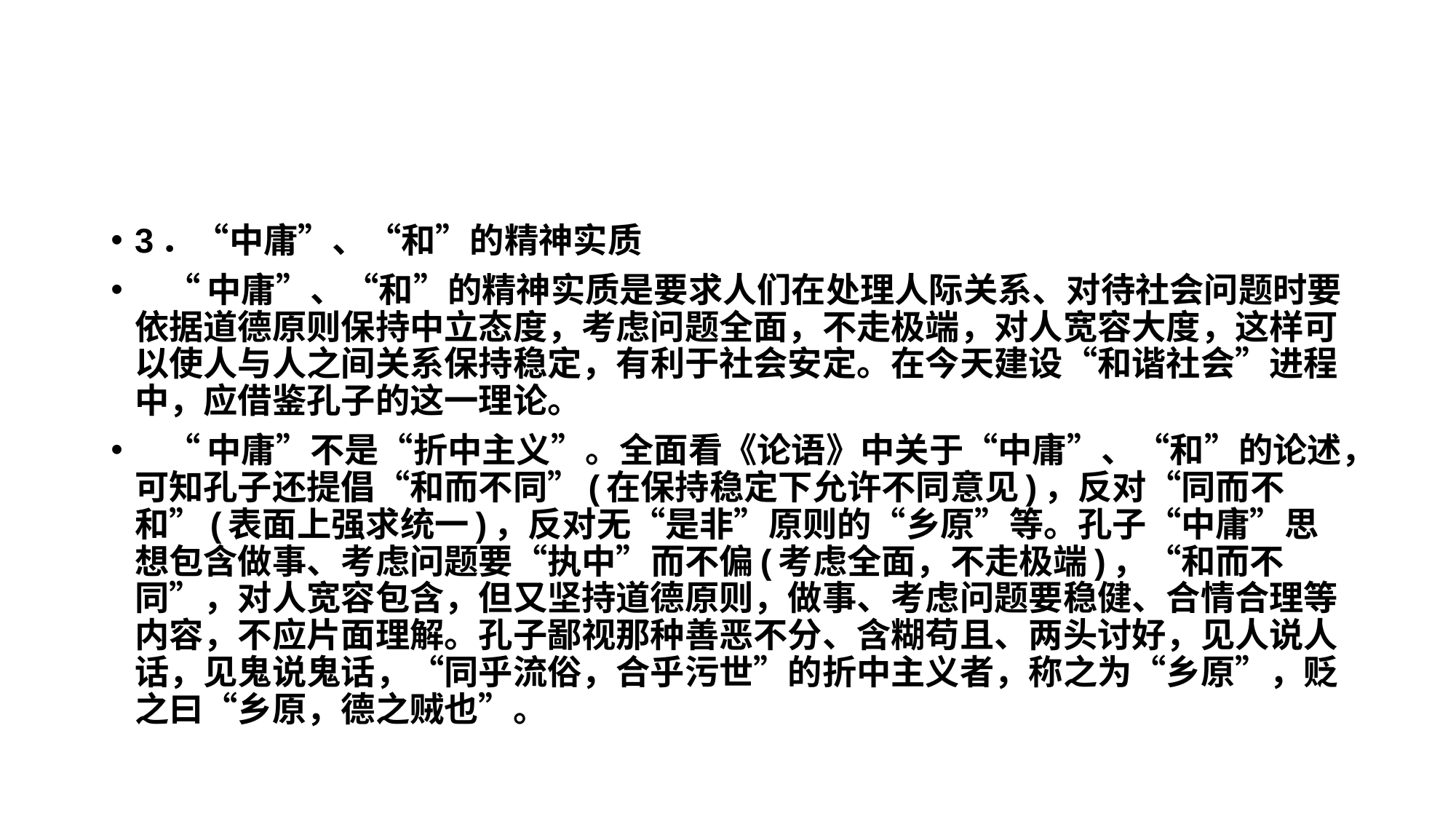

#
3．“中庸”、“和”的精神实质
    “中庸”、“和”的精神实质是要求人们在处理人际关系、对待社会问题时要依据道德原则保持中立态度，考虑问题全面，不走极端，对人宽容大度，这样可以使人与人之间关系保持稳定，有利于社会安定。在今天建设“和谐社会”进程中，应借鉴孔子的这一理论。
    “中庸”不是“折中主义”。全面看《论语》中关于“中庸”、“和”的论述，可知孔子还提倡“和而不同”(在保持稳定下允许不同意见)，反对“同而不和”(表面上强求统一)，反对无“是非”原则的“乡原”等。孔子“中庸”思想包含做事、考虑问题要“执中”而不偏(考虑全面，不走极端)，“和而不同”，对人宽容包含，但又坚持道德原则，做事、考虑问题要稳健、合情合理等内容，不应片面理解。孔子鄙视那种善恶不分、含糊苟且、两头讨好，见人说人话，见鬼说鬼话，“同乎流俗，合乎污世”的折中主义者，称之为“乡原”，贬之曰“乡原，德之贼也”。